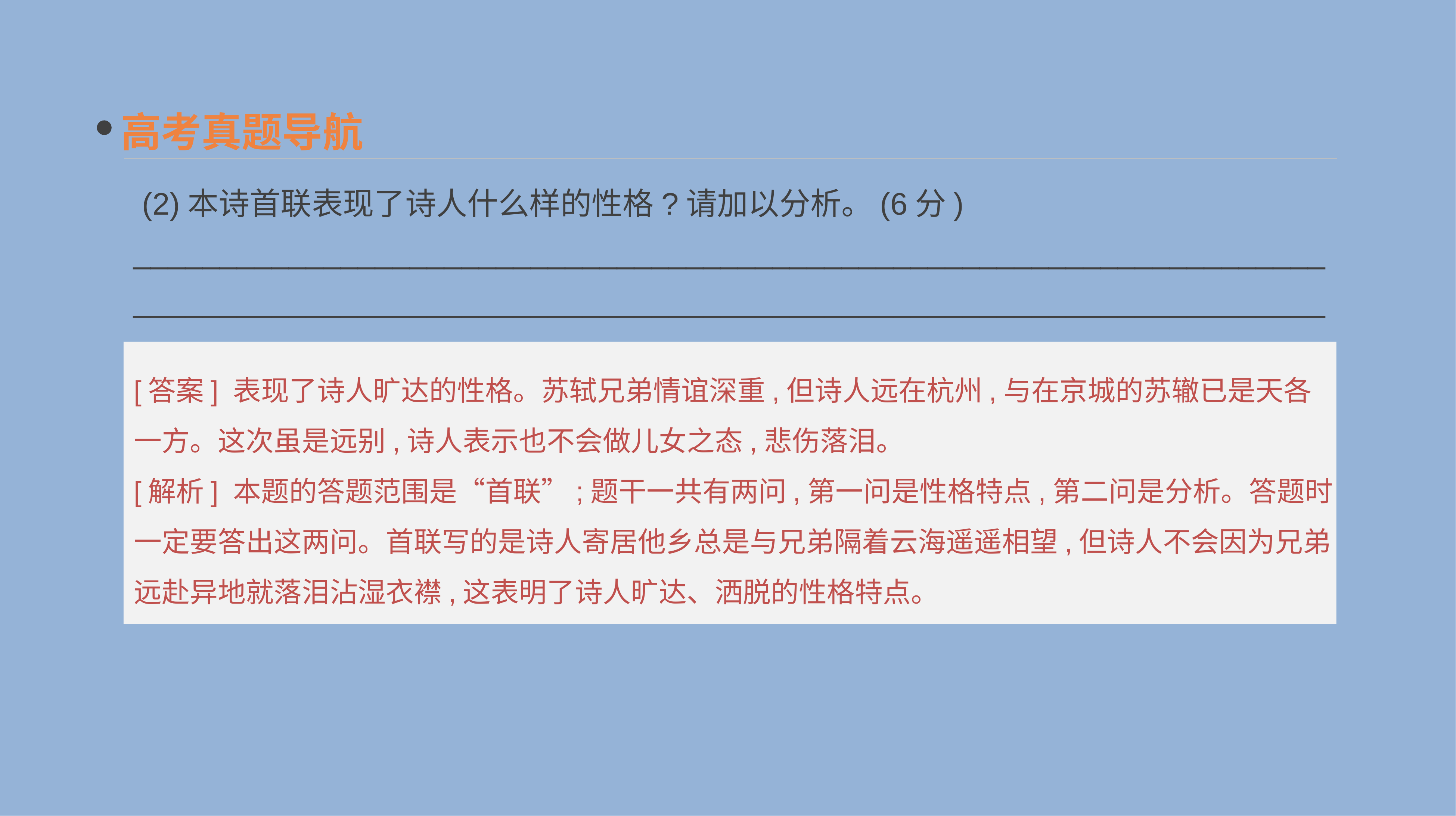

高考真题导航

 (2)本诗首联表现了诗人什么样的性格?请加以分析。(6分)
____________________________________________________________________________________________________________________________________________________________________________

[答案] 表现了诗人旷达的性格。苏轼兄弟情谊深重,但诗人远在杭州,与在京城的苏辙已是天各一方。这次虽是远别,诗人表示也不会做儿女之态,悲伤落泪。
[解析] 本题的答题范围是“首联”;题干一共有两问,第一问是性格特点,第二问是分析。答题时一定要答出这两问。首联写的是诗人寄居他乡总是与兄弟隔着云海遥遥相望,但诗人不会因为兄弟远赴异地就落泪沾湿衣襟,这表明了诗人旷达、洒脱的性格特点。